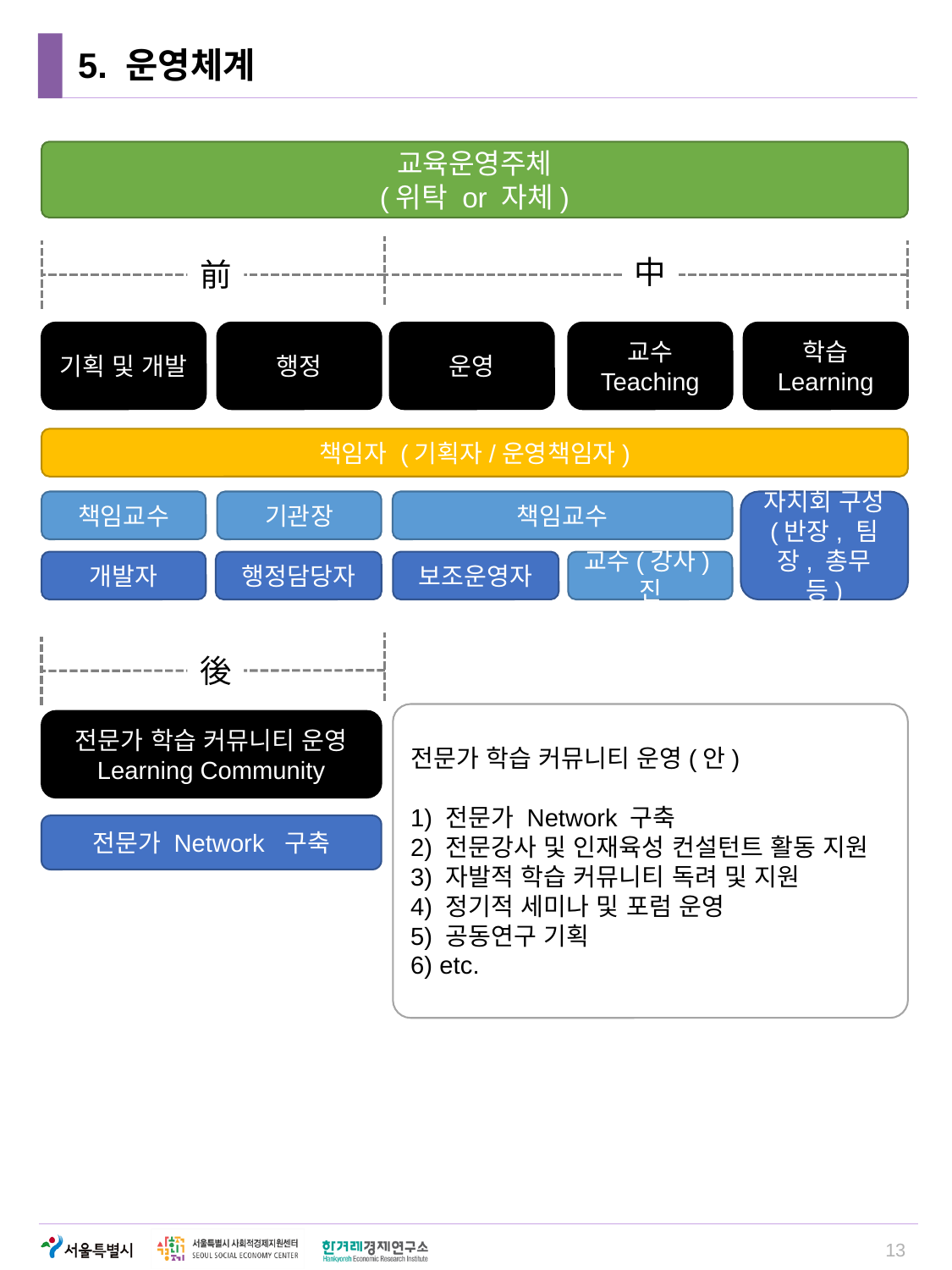

# 5. 운영체계
교육운영주체
(위탁 or 자체)
中
前
기획 및 개발
행정
운영
교수
Teaching
학습
Learning
책임자 (기획자/운영책임자)
책임교수
기관장
책임교수
자치회 구성
(반장, 팀장, 총무 등)
개발자
행정담당자
보조운영자
교수(강사)진
後
전문가 학습 커뮤니티 운영(안)

1) 전문가 Network 구축
2) 전문강사 및 인재육성 컨설턴트 활동 지원
3) 자발적 학습 커뮤니티 독려 및 지원
4) 정기적 세미나 및 포럼 운영
5) 공동연구 기획
6) etc.
전문가 학습 커뮤니티 운영
Learning Community
전문가 Network  구축
13